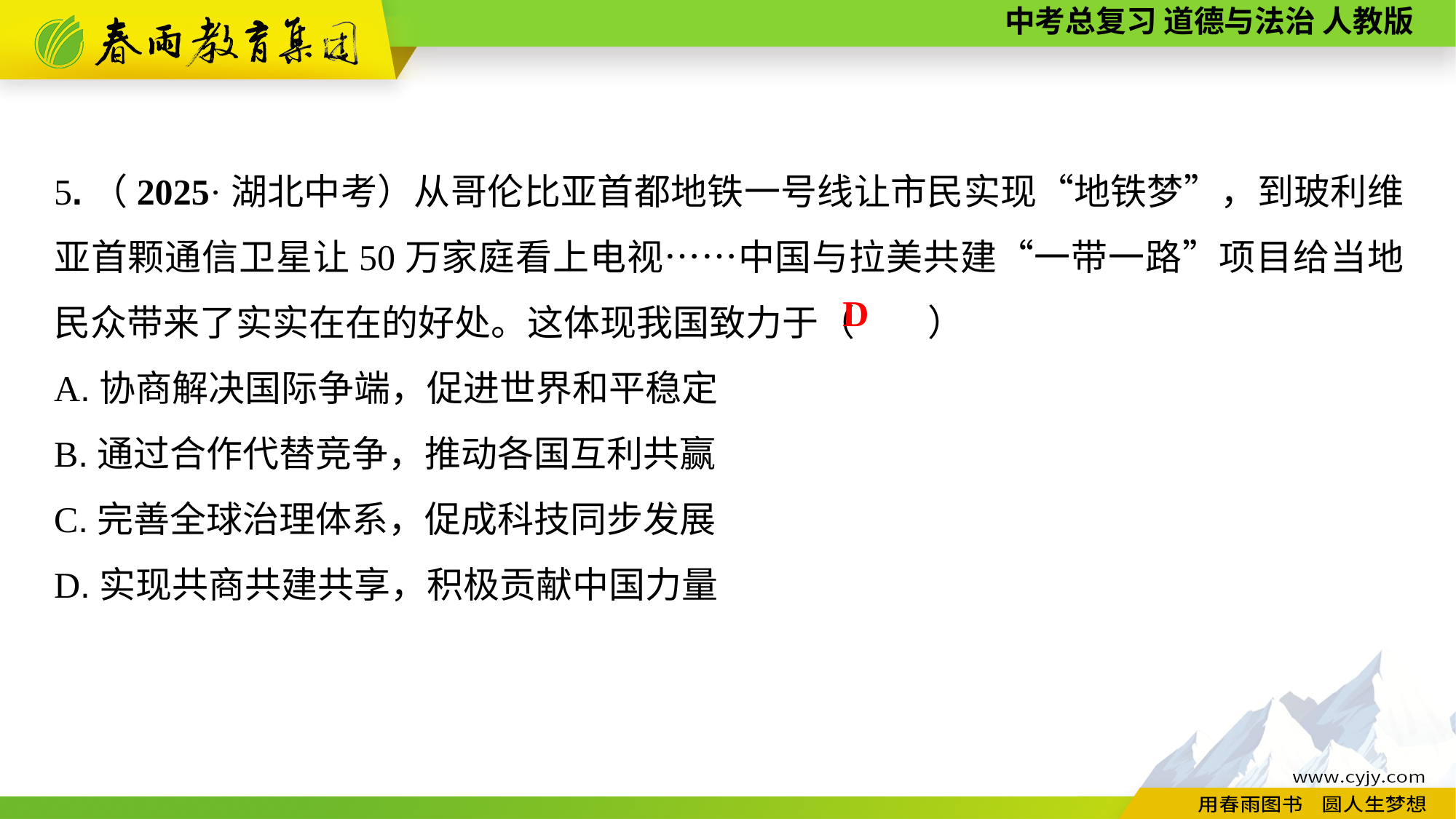

5.（2025·湖北中考）从哥伦比亚首都地铁一号线让市民实现“地铁梦”，到玻利维亚首颗通信卫星让50万家庭看上电视……中国与拉美共建“一带一路”项目给当地民众带来了实实在在的好处。这体现我国致力于（　　）
A.协商解决国际争端，促进世界和平稳定
B.通过合作代替竞争，推动各国互利共赢
C.完善全球治理体系，促成科技同步发展
D.实现共商共建共享，积极贡献中国力量
D